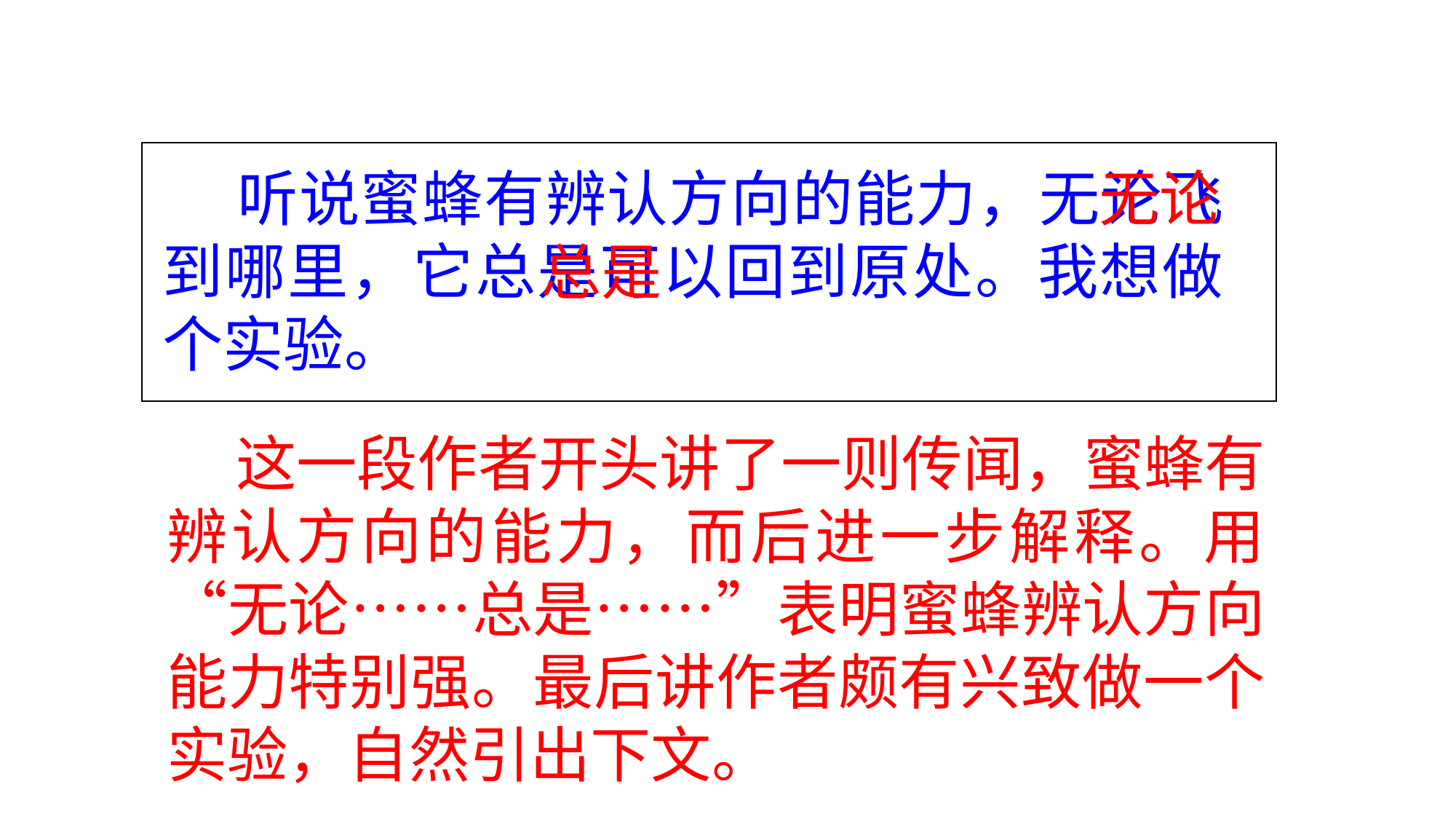

听说蜜蜂有辨认方向的能力，无论飞到哪里，它总是可以回到原处。我想做个实验。
无论
总是
    这一段作者开头讲了一则传闻，蜜蜂有辨认方向的能力，而后进一步解释。用“无论……总是……”表明蜜蜂辨认方向能力特别强。最后讲作者颇有兴致做一个实验，自然引出下文。